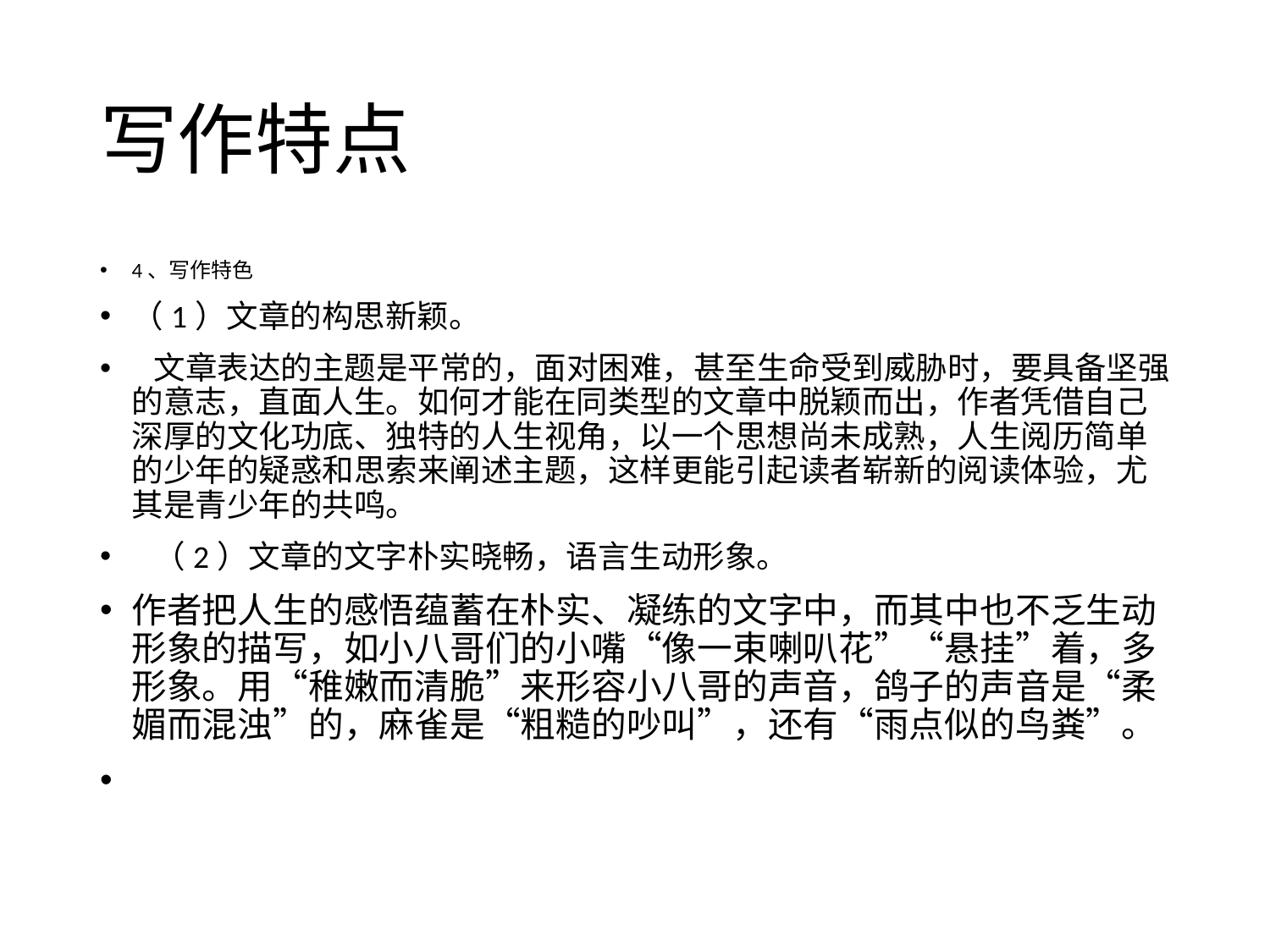

# 写作特点
4、写作特色
（1）文章的构思新颖。
  文章表达的主题是平常的，面对困难，甚至生命受到威胁时，要具备坚强的意志，直面人生。如何才能在同类型的文章中脱颖而出，作者凭借自己深厚的文化功底、独特的人生视角，以一个思想尚未成熟，人生阅历简单的少年的疑惑和思索来阐述主题，这样更能引起读者崭新的阅读体验，尤其是青少年的共鸣。
  （2）文章的文字朴实晓畅，语言生动形象。
作者把人生的感悟蕴蓄在朴实、凝练的文字中，而其中也不乏生动形象的描写，如小八哥们的小嘴“像一束喇叭花”“悬挂”着，多形象。用“稚嫩而清脆”来形容小八哥的声音，鸽子的声音是“柔媚而混浊”的，麻雀是“粗糙的吵叫”，还有“雨点似的鸟粪”。